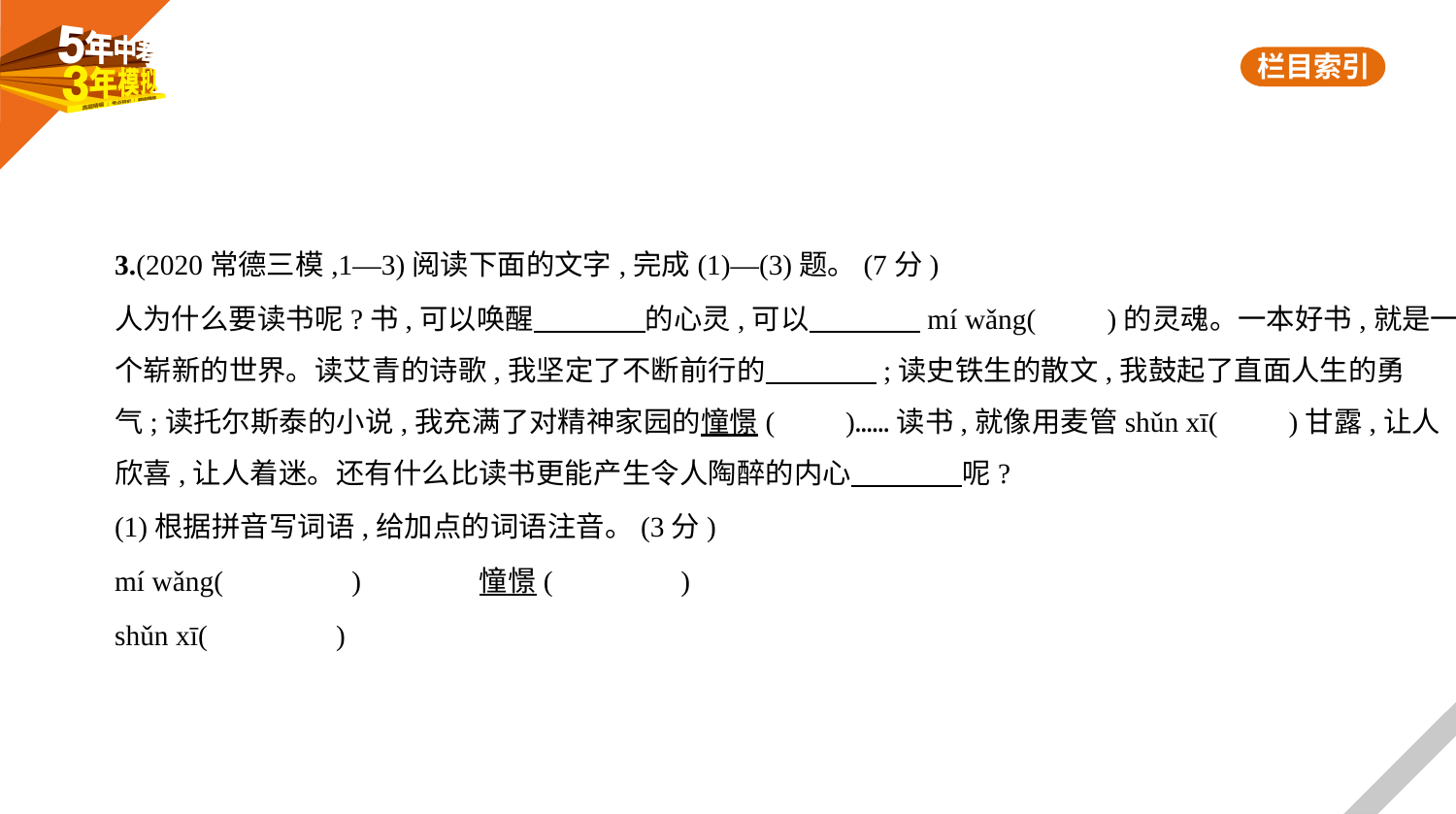

3.(2020常德三模,1—3)阅读下面的文字,完成(1)—(3)题。(7分)
人为什么要读书呢?书,可以唤醒　　　    的心灵,可以　　　    mí wǎng(　　)的灵魂。一本好书,就是一
个崭新的世界。读艾青的诗歌,我坚定了不断前行的　　　    ;读史铁生的散文,我鼓起了直面人生的勇
气;读托尔斯泰的小说,我充满了对精神家园的憧憬(　　)……读书,就像用麦管shǔn xī(　　)甘露,让人
欣喜,让人着迷。还有什么比读书更能产生令人陶醉的内心　　　    呢?
(1)根据拼音写词语,给加点的词语注音。(3分)
mí wǎng(　　　　)　　　    憧憬(　　　　)
shǔn xī(　　　　)